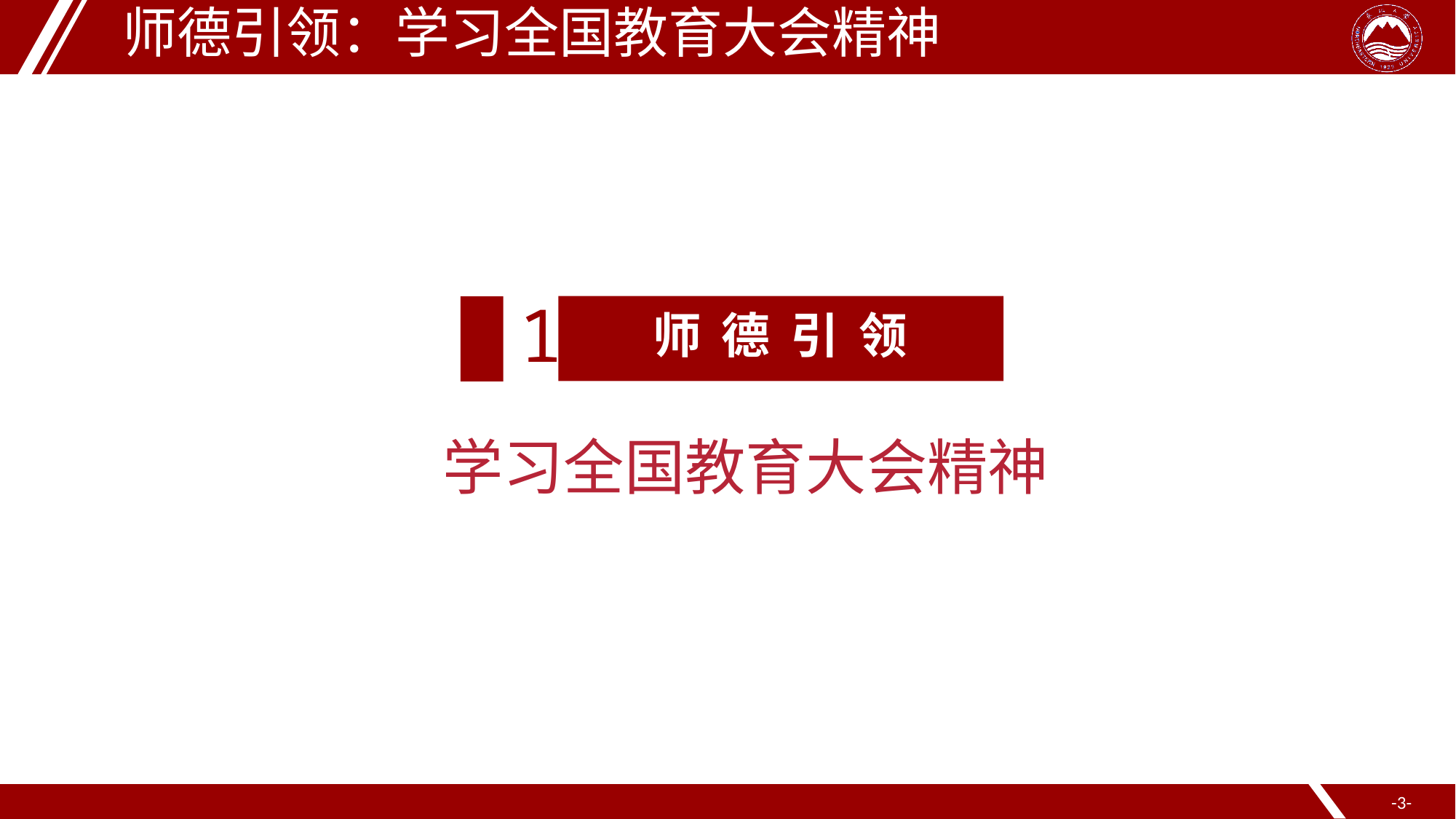

师德引领：学习全国教育大会精神
1

师 德 引 领

学习全国教育大会精神
-3-